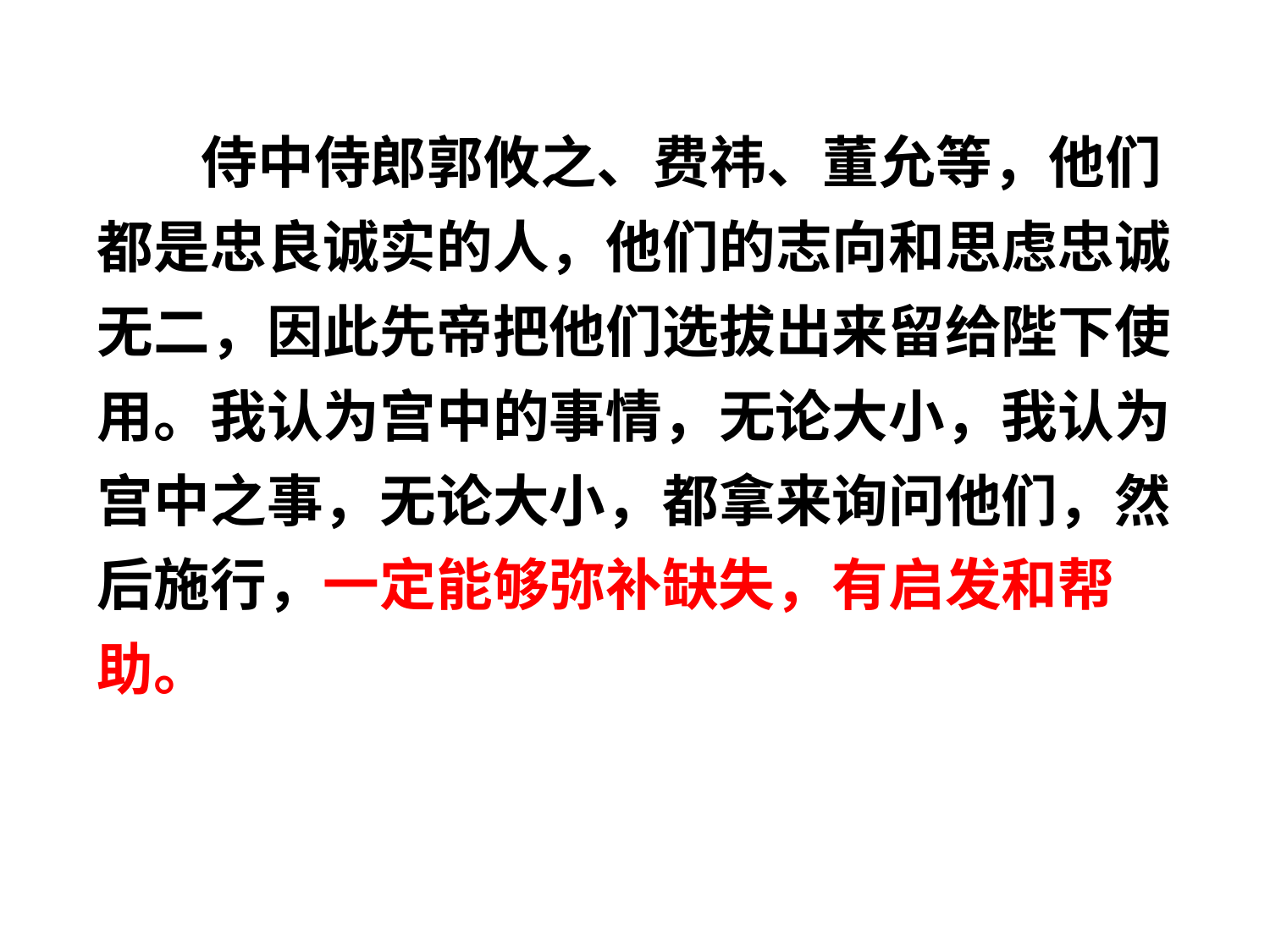

侍中侍郎郭攸之、费祎、董允等，他们都是忠良诚实的人，他们的志向和思虑忠诚无二，因此先帝把他们选拔出来留给陛下使用。我认为宫中的事情，无论大小，我认为宫中之事，无论大小，都拿来询问他们，然后施行，一定能够弥补缺失，有启发和帮助。